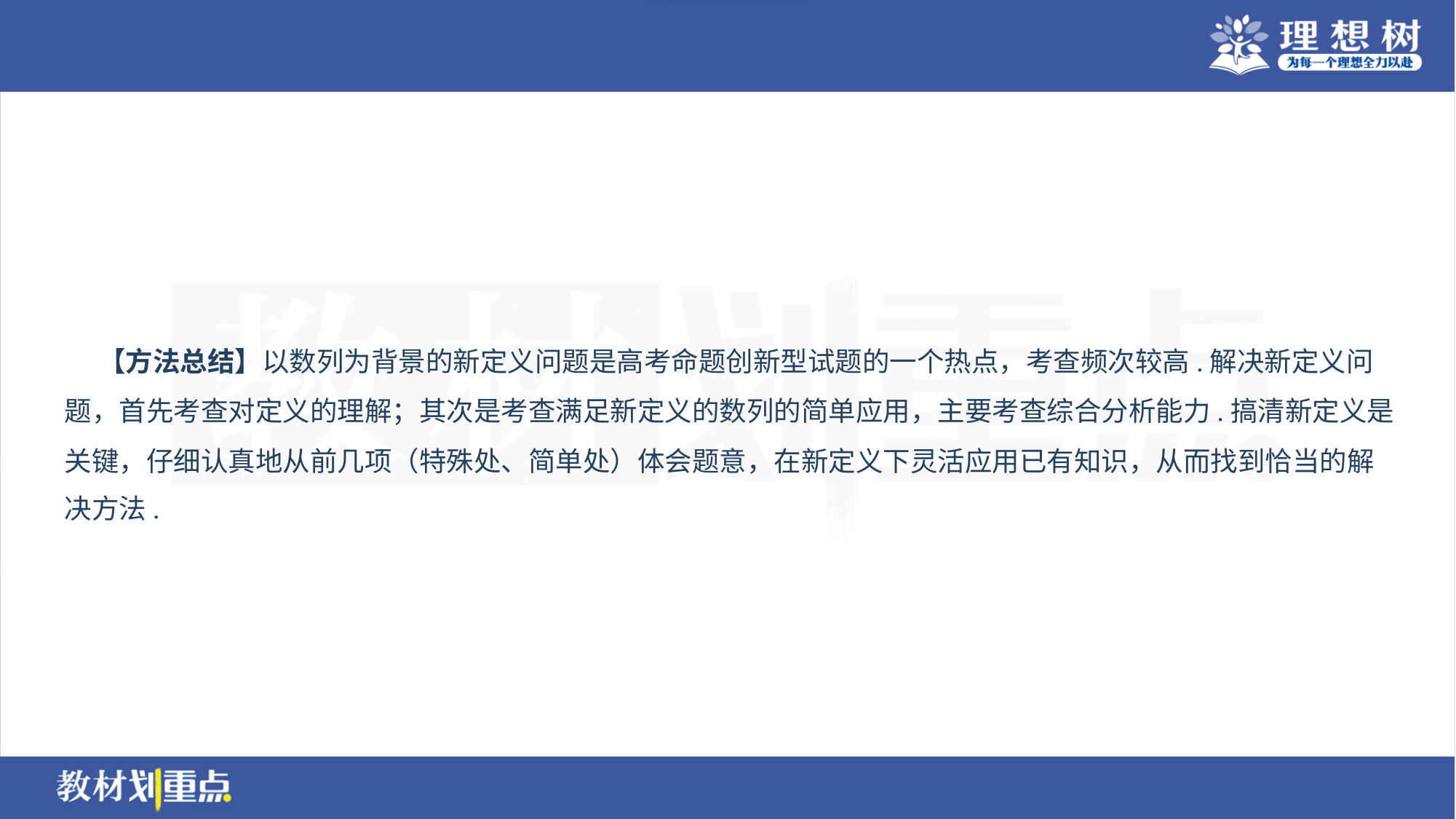

【方法总结】以数列为背景的新定义问题是高考命题创新型试题的一个热点，考查频次较高.解决新定义问
题，首先考查对定义的理解；其次是考查满足新定义的数列的简单应用，主要考查综合分析能力.搞清新定义是
关键，仔细认真地从前几项（特殊处、简单处）体会题意，在新定义下灵活应用已有知识，从而找到恰当的解
决方法.